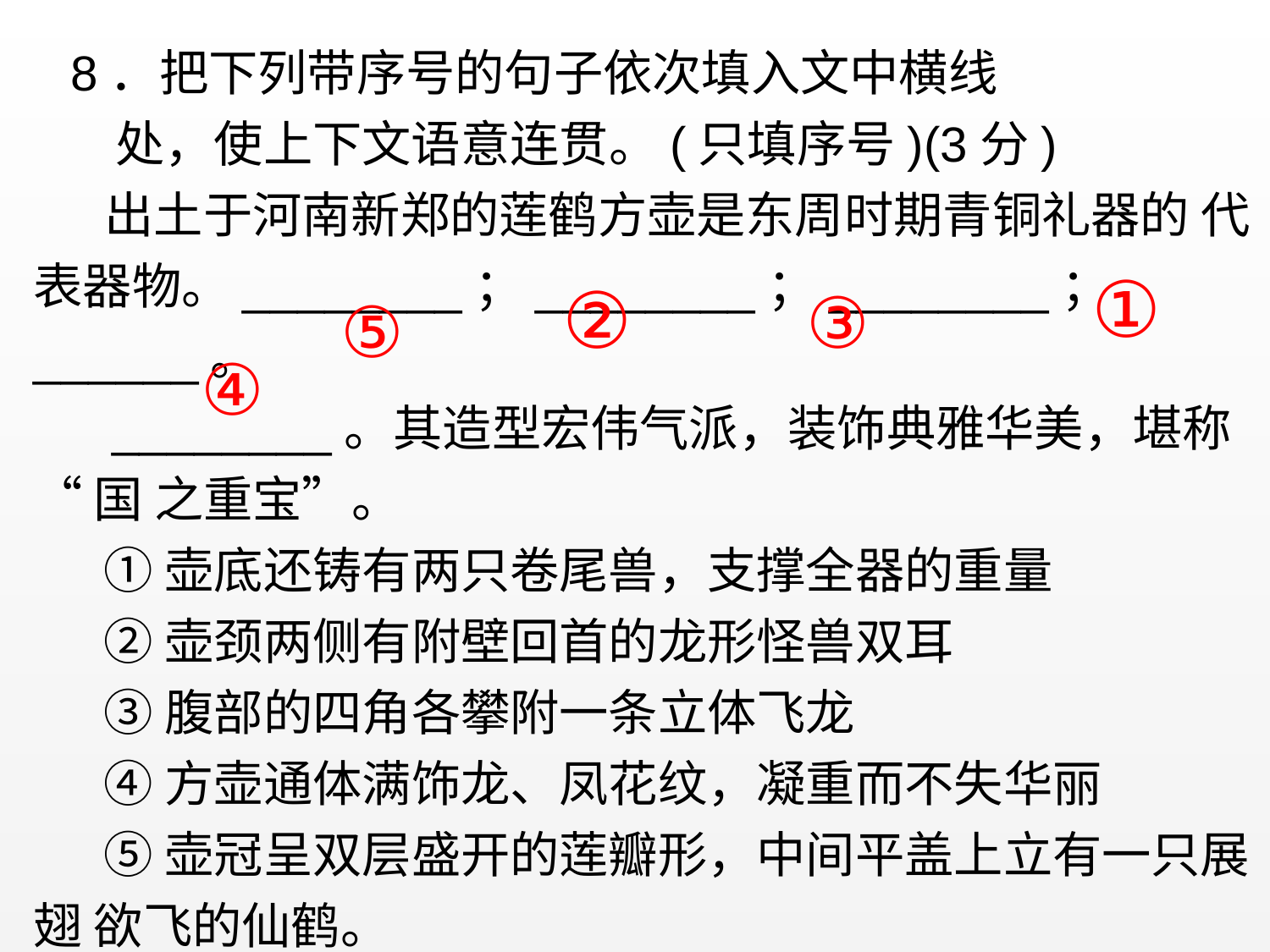

8．把下列带序号的句子依次填入文中横线
   处，使上下文语意连贯。(只填序号)(3分)
  出土于河南新郑的莲鹤方壶是东周时期青铜礼器的 代表器物。________；________；________；______。
   ________。其造型宏伟气派，装饰典雅华美，堪称“ 国 之重宝”。
   ①壶底还铸有两只卷尾兽，支撑全器的重量
   ②壶颈两侧有附壁回首的龙形怪兽双耳
   ③腹部的四角各攀附一条立体飞龙
   ④方壶通体满饰龙、凤花纹，凝重而不失华丽
   ⑤壶冠呈双层盛开的莲瓣形，中间平盖上立有一只展翅 欲飞的仙鹤。
①
②
③
⑤

 ④